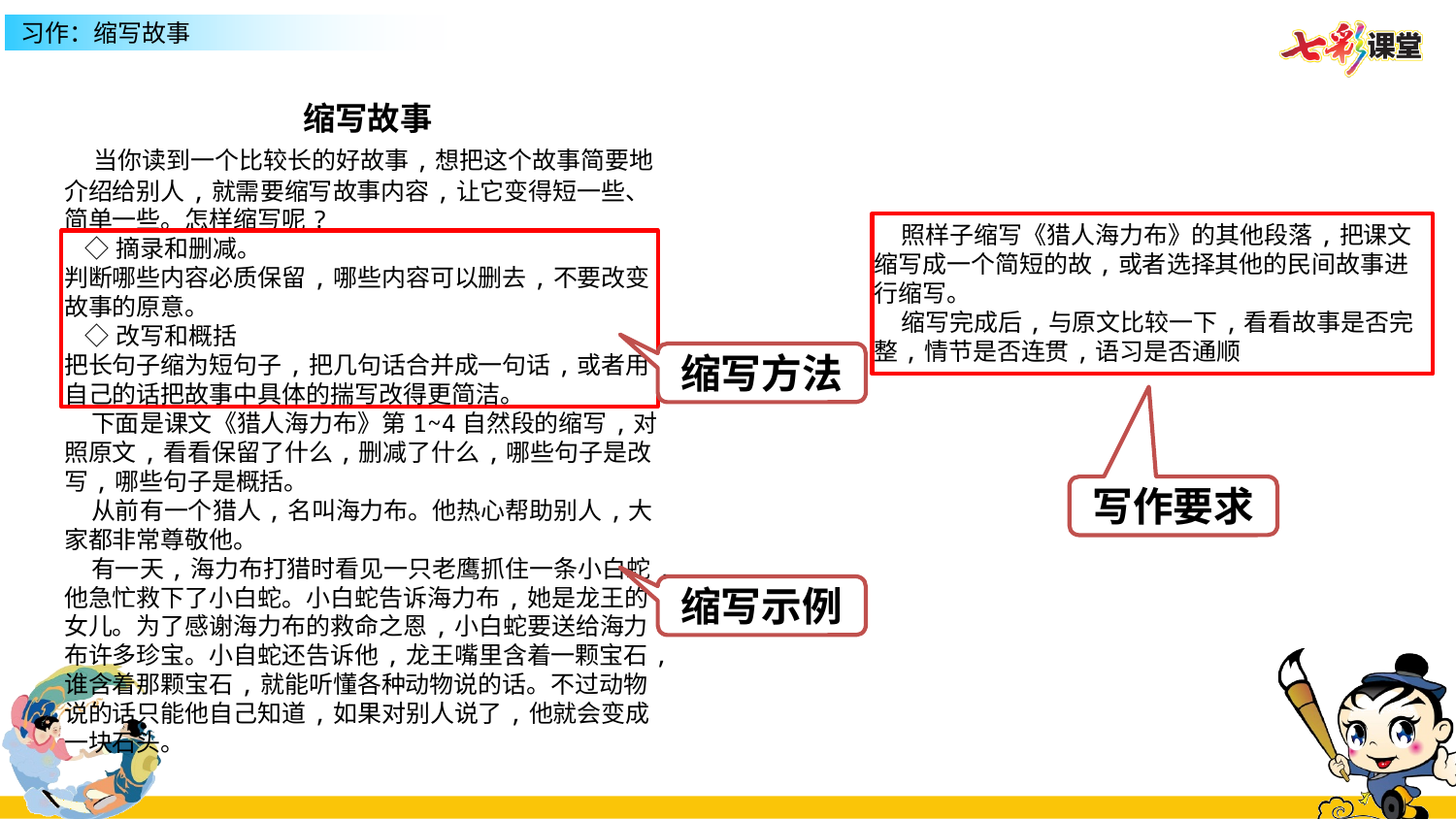

缩写故事
   当你读到一个比较长的好故事,想把这个故事简要地介绍给别人,就需要缩写故事内容,让它变得短一些、简单一些。怎样缩写呢?
    ◇摘录和删减。
判断哪些内容必质保留,哪些内容可以删去,不要改变故事的原意。
    ◇改写和概括
把长句子缩为短句子,把几句话合并成一句话,或者用自己的话把故事中具体的揣写改得更简洁。
    下面是课文《猎人海力布》第1~4自然段的缩写,对照原文,看看保留了什么,删减了什么,哪些句子是改写,哪些句子是概括。
    从前有一个猎人,名叫海力布。他热心帮助别人,大家都非常尊敬他。
    有一天,海力布打猎时看见一只老鹰抓住一条小白蛇,他急忙救下了小白蛇。小白蛇告诉海力布,她是龙王的女儿。为了感谢海力布的救命之恩,小白蛇要送给海力布许多珍宝。小自蛇还告诉他,龙王嘴里含着一颗宝石,谁含着那颗宝石,就能听懂各种动物说的话。不过动物说的话只能他自己知道,如果对别人说了,他就会变成一块石头。
    照样子缩写《猎人海力布》的其他段落,把课文缩写成一个简短的故,或者选择其他的民间故事进行缩写。
    缩写完成后,与原文比较一下,看看故事是否完整,情节是否连贯,语习是否通顺

缩写方法
写作要求
缩写示例